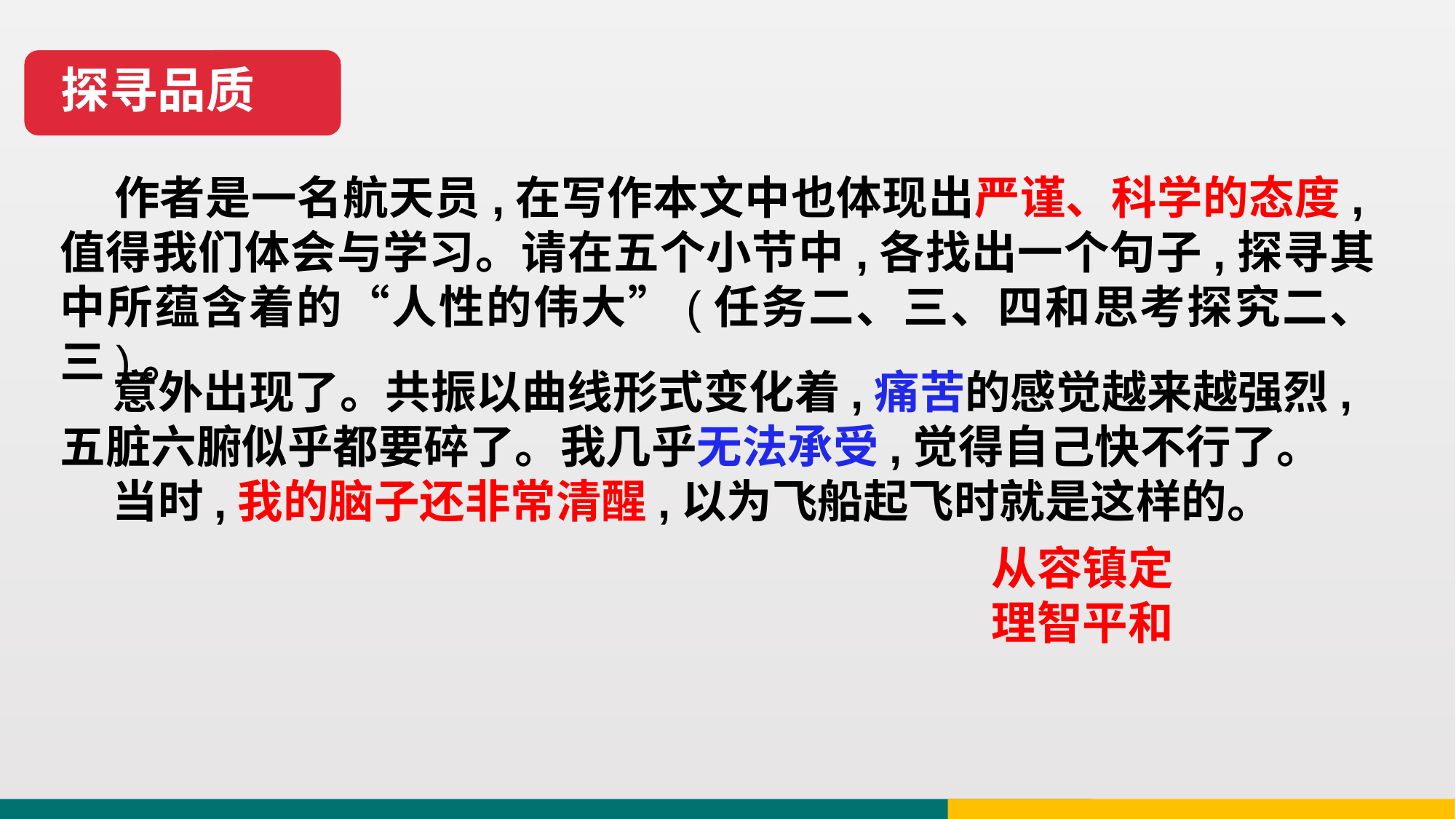

探寻品质
    作者是一名航天员,在写作本文中也体现出严谨、科学的态度,值得我们体会与学习。请在五个小节中,各找出一个句子,探寻其中所蕴含着的“人性的伟大”(任务二、三、四和思考探究二、三)。
    意外出现了。共振以曲线形式变化着,痛苦的感觉越来越强烈,五脏六腑似乎都要碎了。我几乎无法承受,觉得自己快不行了。
    当时,我的脑子还非常清醒,以为飞船起飞时就是这样的。
从容镇定理智平和